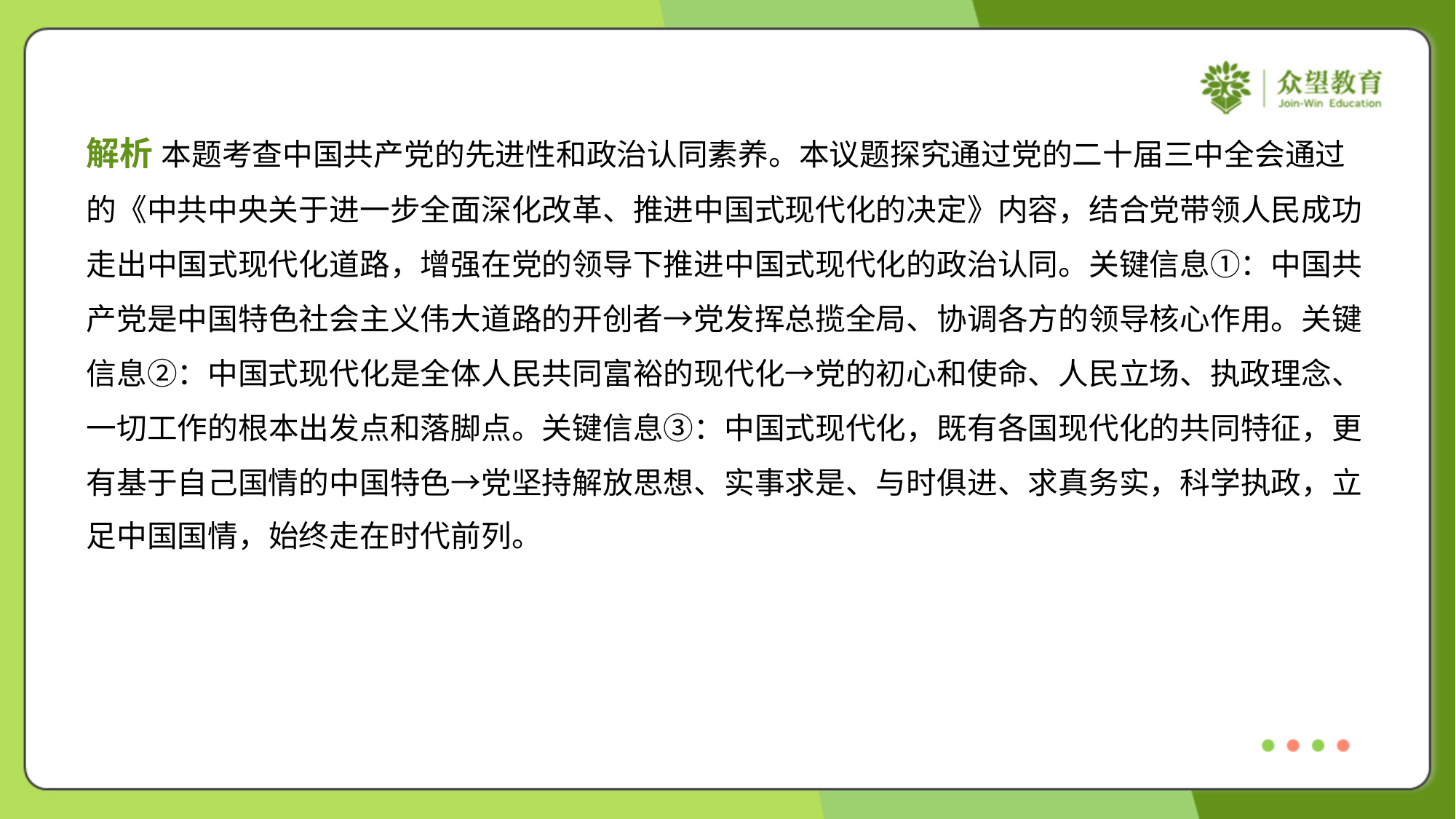

解析 本题考查中国共产党的先进性和政治认同素养。本议题探究通过党的二十届三中全会通过
的《中共中央关于进一步全面深化改革、推进中国式现代化的决定》内容，结合党带领人民成功
走出中国式现代化道路，增强在党的领导下推进中国式现代化的政治认同。关键信息①：中国共
产党是中国特色社会主义伟大道路的开创者→党发挥总揽全局、协调各方的领导核心作用。关键
信息②：中国式现代化是全体人民共同富裕的现代化→党的初心和使命、人民立场、执政理念、
一切工作的根本出发点和落脚点。关键信息③：中国式现代化，既有各国现代化的共同特征，更
有基于自己国情的中国特色→党坚持解放思想、实事求是、与时俱进、求真务实，科学执政，立
足中国国情，始终走在时代前列。